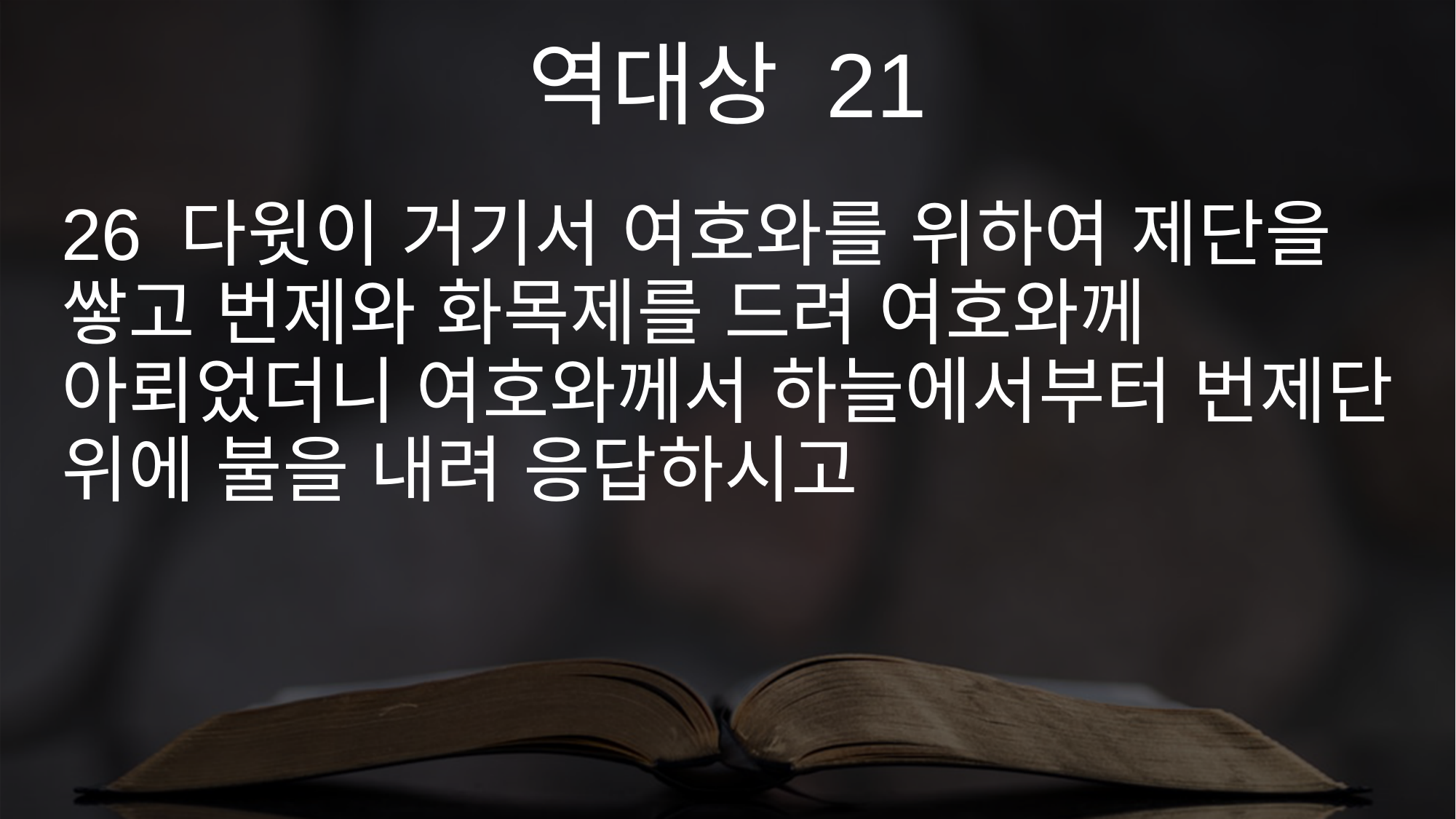

역대상 21
26 다윗이 거기서 여호와를 위하여 제단을 쌓고 번제와 화목제를 드려 여호와께 아뢰었더니 여호와께서 하늘에서부터 번제단 위에 불을 내려 응답하시고